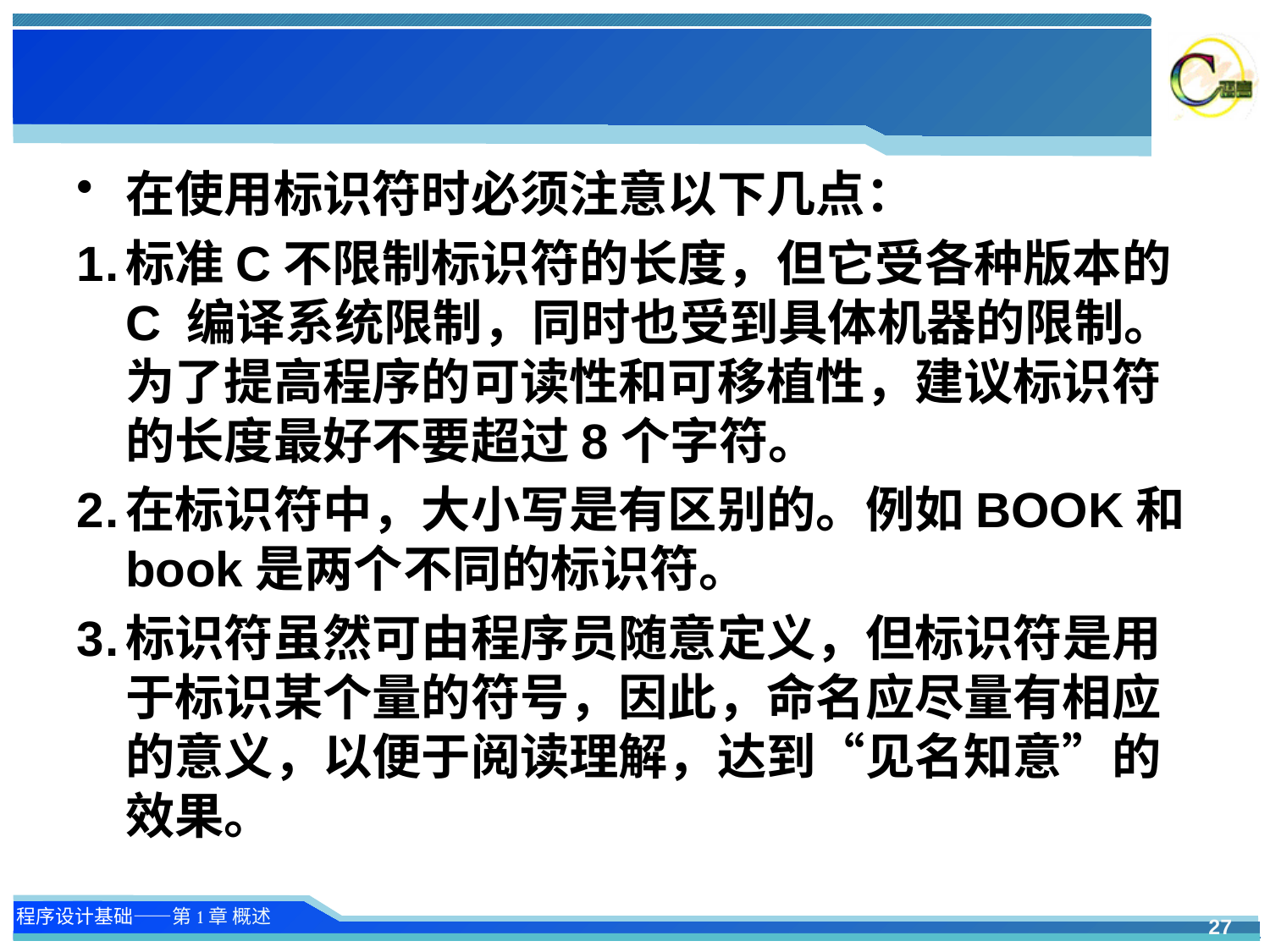

#
在使用标识符时必须注意以下几点：
标准C不限制标识符的长度，但它受各种版本的C 编译系统限制，同时也受到具体机器的限制。为了提高程序的可读性和可移植性，建议标识符的长度最好不要超过8个字符。
在标识符中，大小写是有区别的。例如BOOK和book是两个不同的标识符。
标识符虽然可由程序员随意定义，但标识符是用于标识某个量的符号，因此，命名应尽量有相应的意义，以便于阅读理解，达到“见名知意”的效果。
27